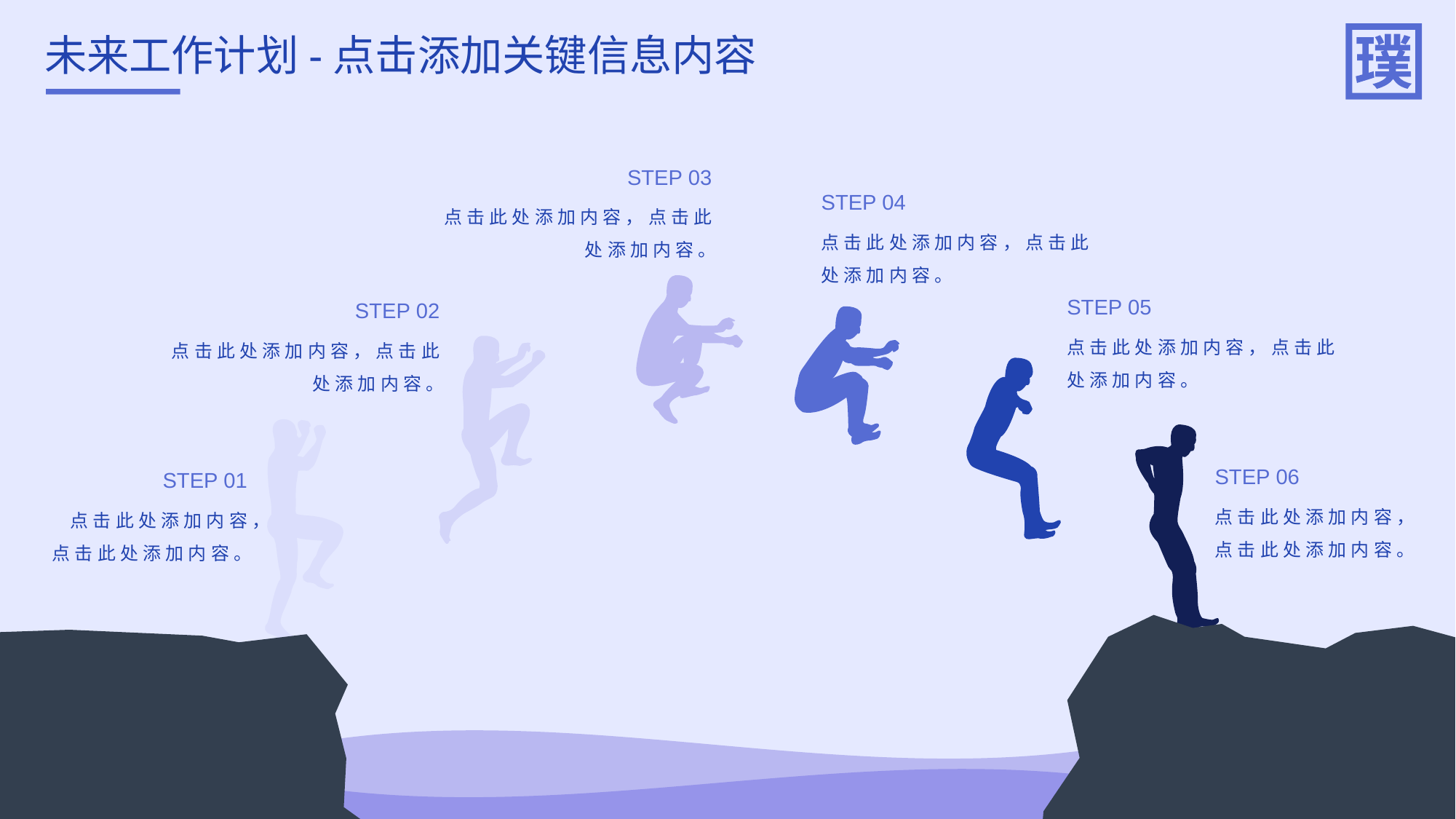

# 未来工作计划-点击添加关键信息内容
STEP 03
STEP 04
点击此处添加内容，点击此处添加内容。
点击此处添加内容，点击此处添加内容。

STEP 05
STEP 02

点击此处添加内容，点击此处添加内容。
点击此处添加内容，点击此处添加内容。

STEP 06
STEP 01
点击此处添加内容，点击此处添加内容。
点击此处添加内容，点击此处添加内容。